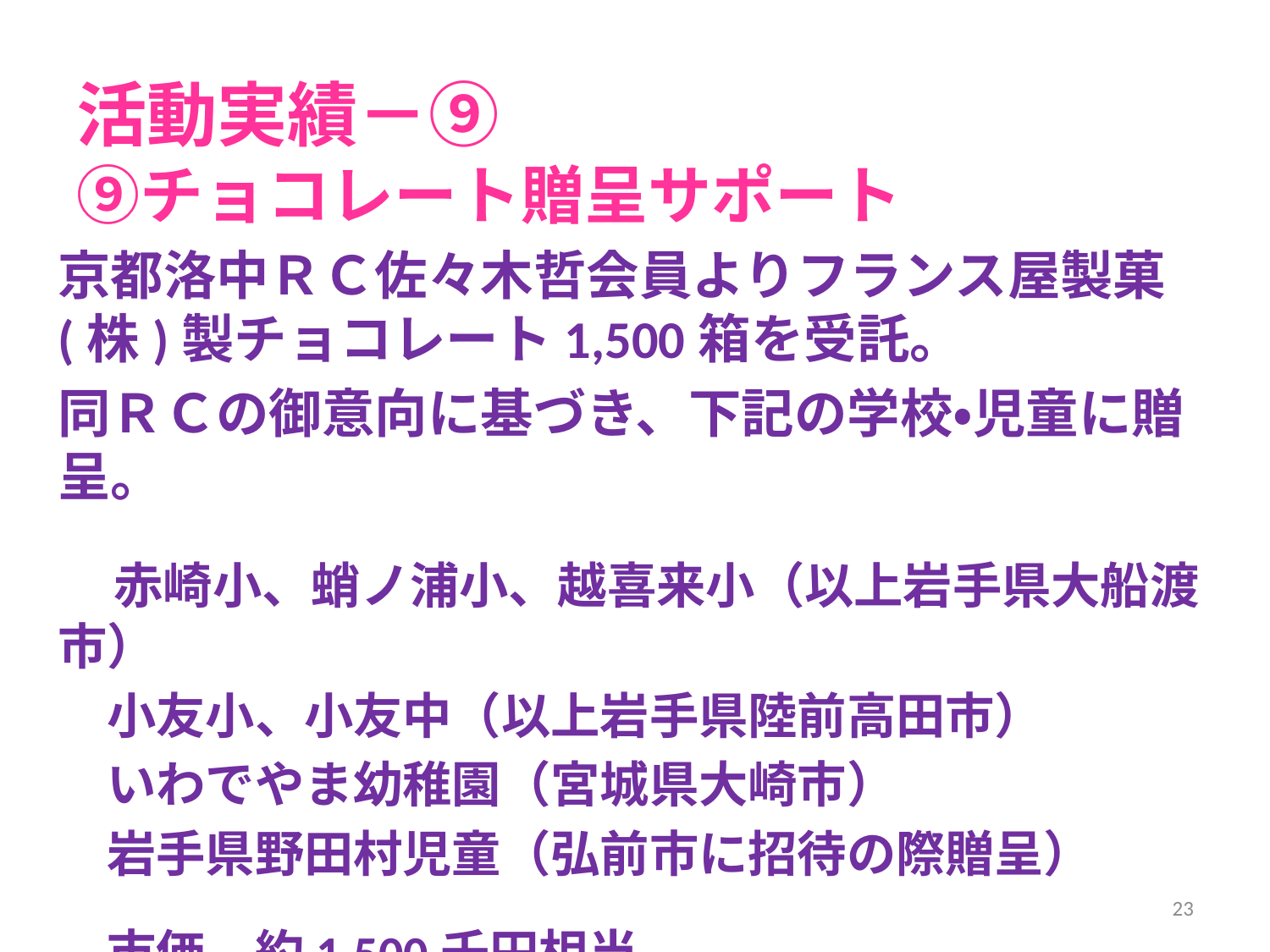

# 活動実績－⑨ ⑨チョコレート贈呈サポート
京都洛中ＲＣ佐々木哲会員よりフランス屋製菓(株)製チョコレート1,500箱を受託。
同ＲＣの御意向に基づき、下記の学校・児童に贈呈。

　赤崎小、蛸ノ浦小、越喜来小（以上岩手県大船渡市）
　小友小、小友中（以上岩手県陸前高田市）
　いわでやま幼稚園（宮城県大崎市）
　岩手県野田村児童（弘前市に招待の際贈呈）

　市価　約1,500千円相当

23